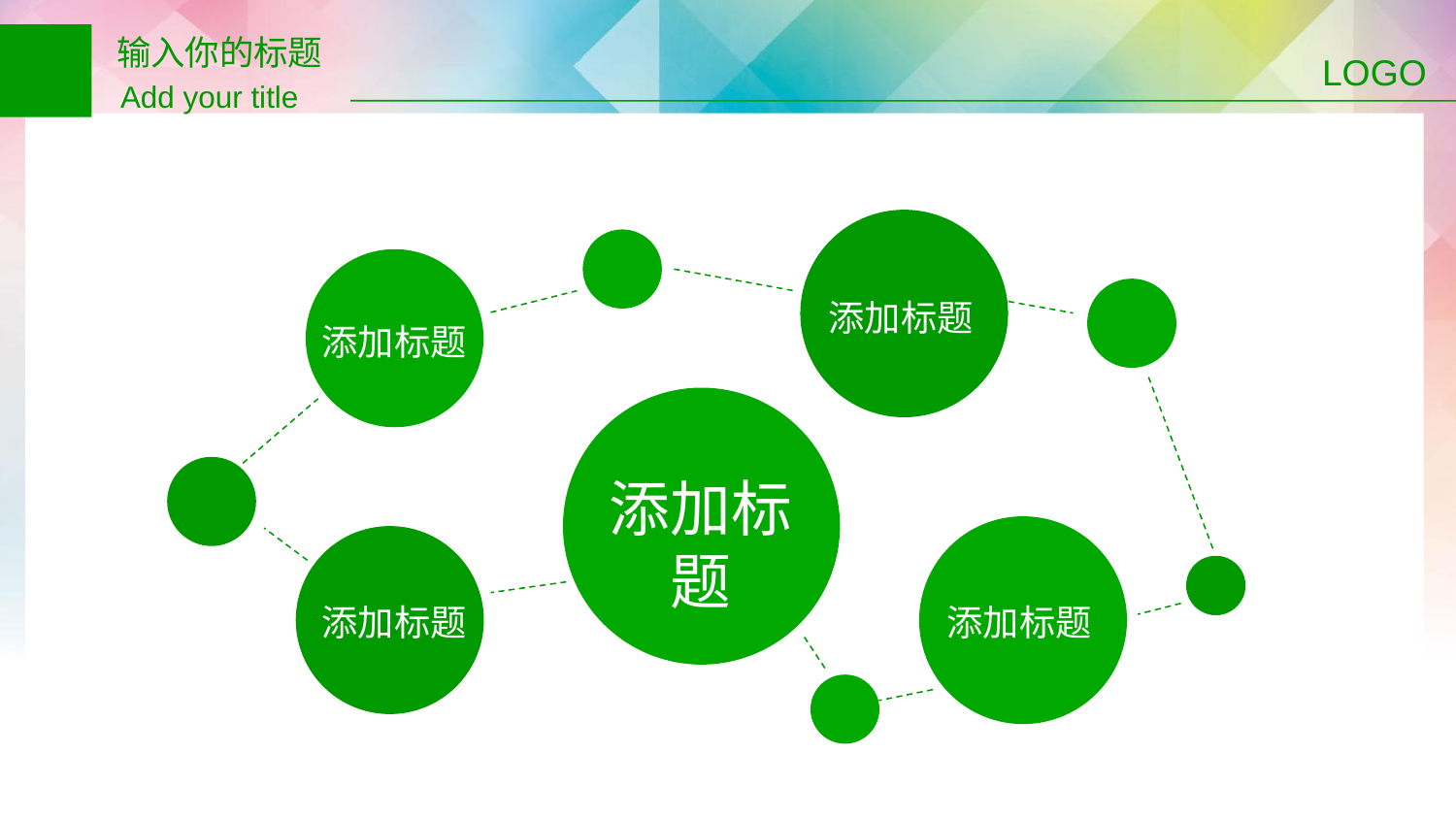

输入你的标题
Add your title
LOGO

添加标题

添加标题

添加标题

添加标题

添加标题